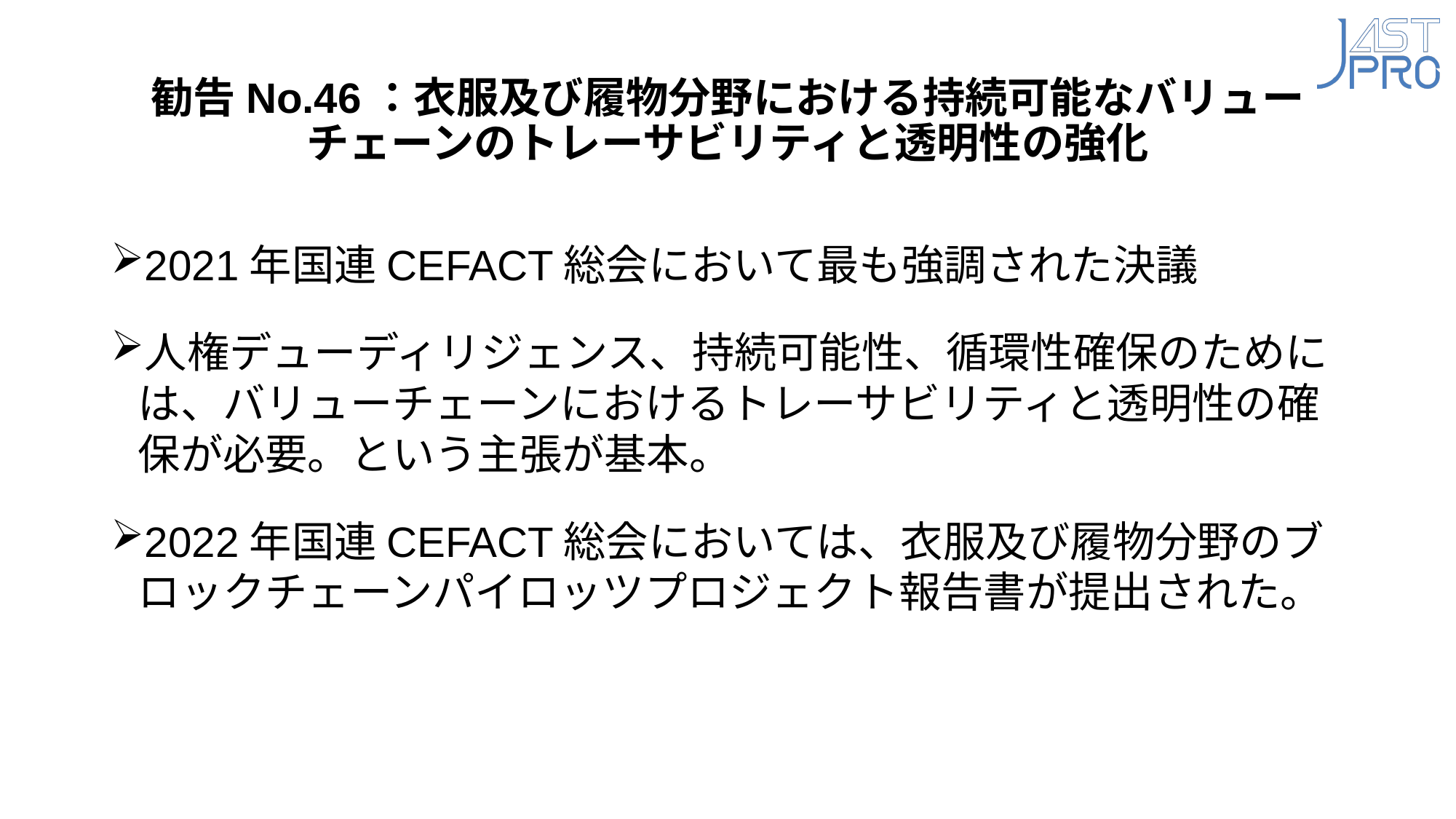

# 勧告No.46：衣服及び履物分野における持続可能なバリューチェーンのトレーサビリティと透明性の強化
2021年国連CEFACT総会において最も強調された決議
人権デューディリジェンス、持続可能性、循環性確保のためには、バリューチェーンにおけるトレーサビリティと透明性の確保が必要。という主張が基本。
2022年国連CEFACT総会においては、衣服及び履物分野のブロックチェーンパイロッツプロジェクト報告書が提出された。